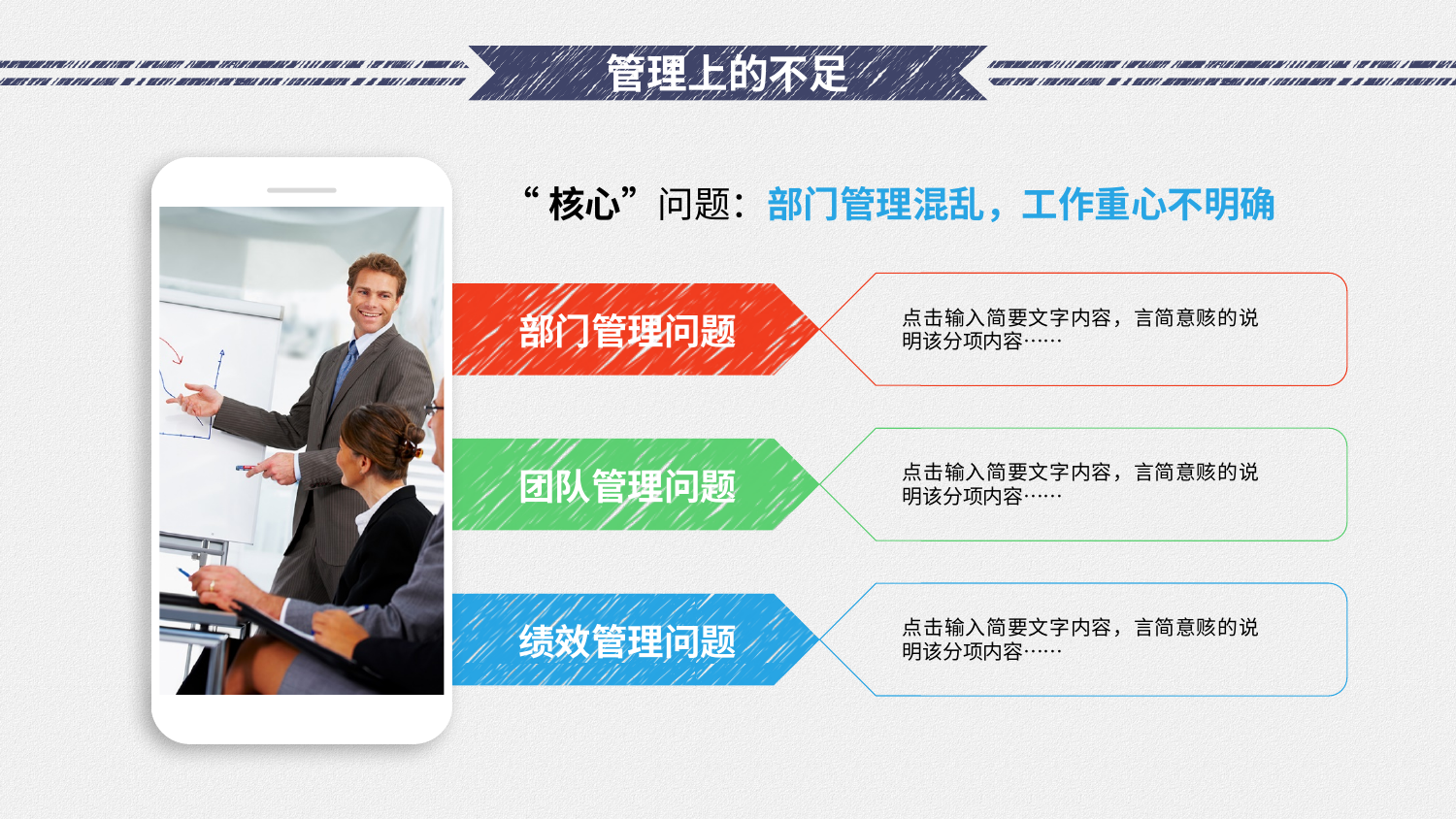

# 管理上的不足

“核心”问题：部门管理混乱，工作重心不明确

点击输入简要文字内容，言简意赅的说明该分项内容……
部门管理问题

点击输入简要文字内容，言简意赅的说明该分项内容……
团队管理问题

点击输入简要文字内容，言简意赅的说明该分项内容……
绩效管理问题